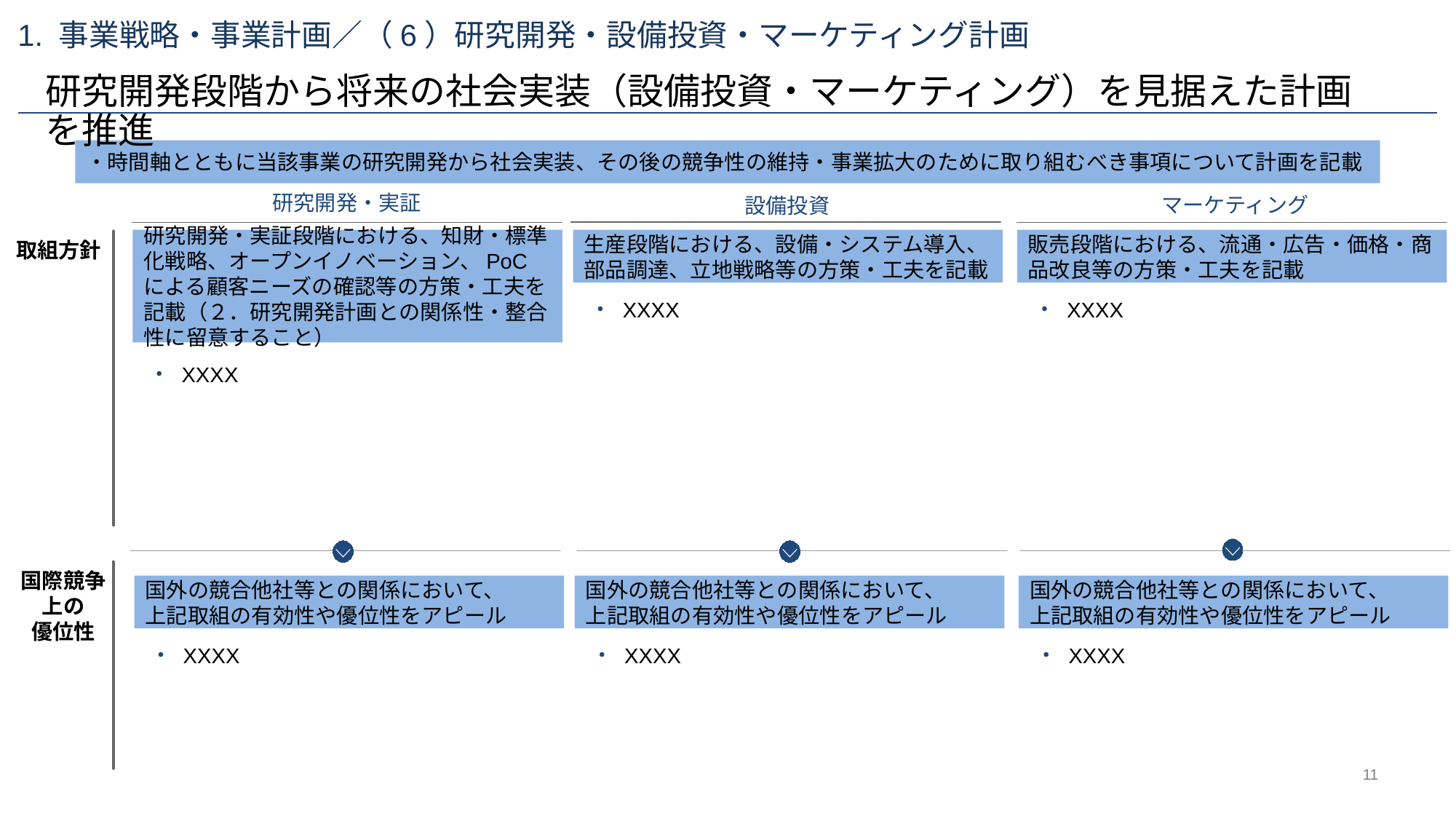

1. 事業戦略・事業計画／（6）研究開発・設備投資・マーケティング計画
研究開発段階から将来の社会実装（設備投資・マーケティング）を見据えた計画を推進
・時間軸とともに当該事業の研究開発から社会実装、その後の競争性の維持・事業拡大のために取り組むべき事項について計画を記載
研究開発・実証
マーケティング
設備投資
研究開発・実証段階における、知財・標準化戦略、オープンイノベーション、PoCによる顧客ニーズの確認等の方策・工夫を記載（２．研究開発計画との関係性・整合性に留意すること）
生産段階における、設備・システム導入、部品調達、立地戦略等の方策・工夫を記載
販売段階における、流通・広告・価格・商品改良等の方策・工夫を記載
取組方針
XXXX
XXXX
XXXX

国際競争上の
優位性
国外の競合他社等との関係において、
上記取組の有効性や優位性をアピール
国外の競合他社等との関係において、
上記取組の有効性や優位性をアピール
国外の競合他社等との関係において、
上記取組の有効性や優位性をアピール
XXXX
XXXX
XXXX